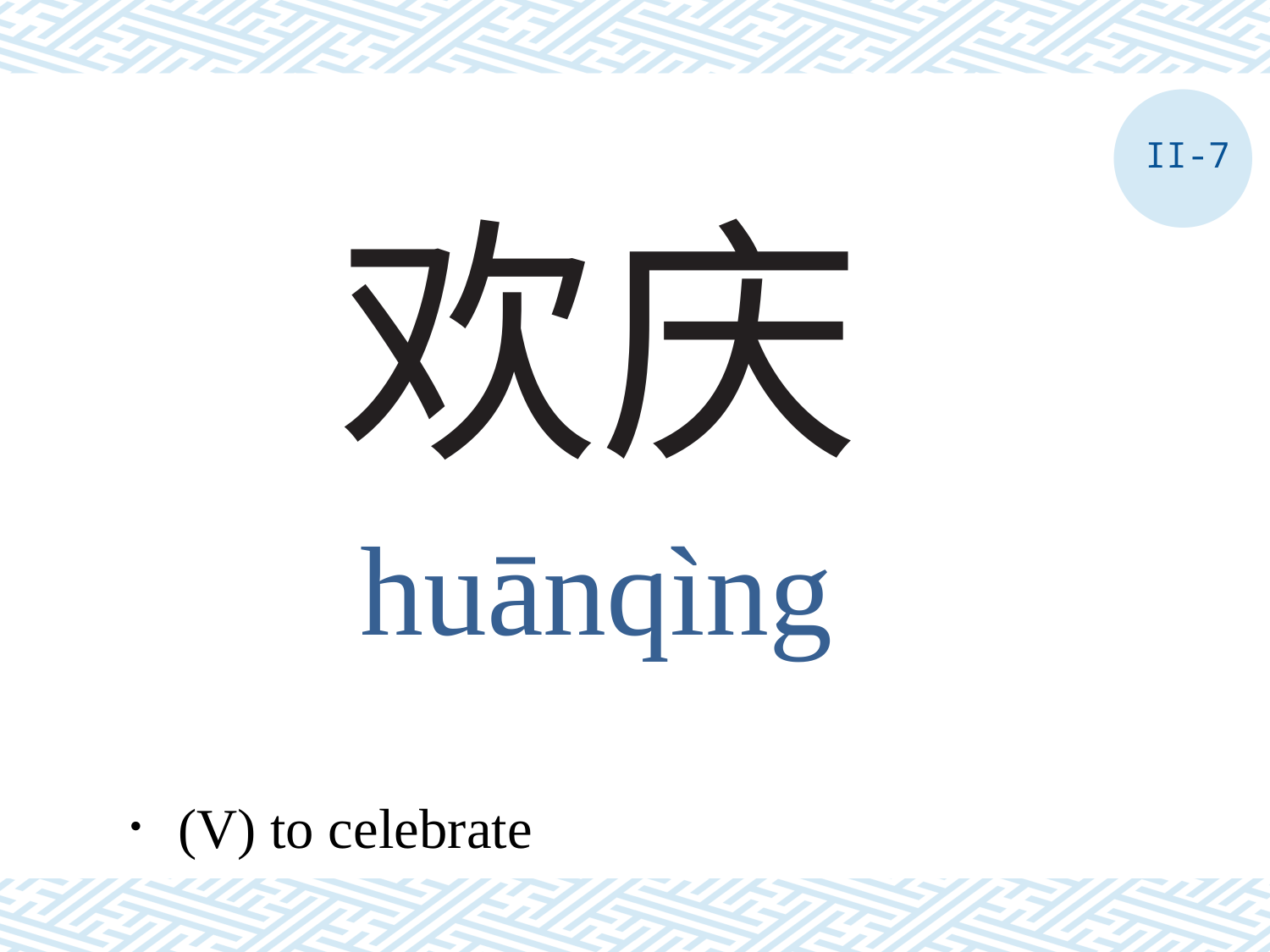

II-7

# 欢庆
huānqìng
．(V) to celebrate